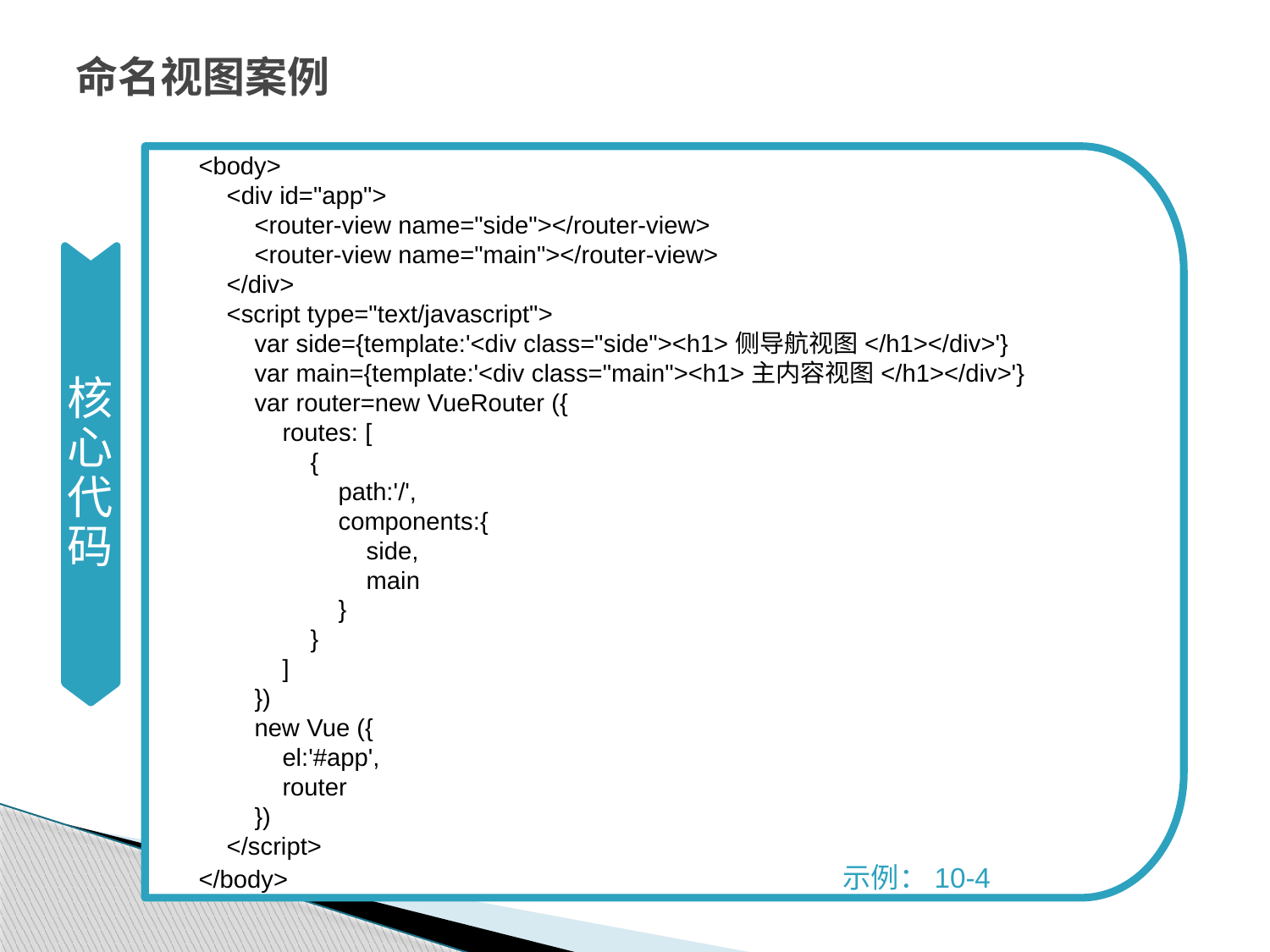

# 命名视图案例
    <body>
        <div id="app">
            <router-view name="side"></router-view>
            <router-view name="main"></router-view>
        </div>
        <script type="text/javascript">
            var side={template:'<div class="side"><h1>侧导航视图</h1></div>'}
            var main={template:'<div class="main"><h1>主内容视图</h1></div>'}
            var router=new VueRouter ({
                routes: [
                    {
                        path:'/',
                        components:{
                            side,
                            main
                        }
                    }
                ]
            })
            new Vue ({
                el:'#app',
                router
            })
        </script>
    </body>                                                                      示例：10-4
核心代码